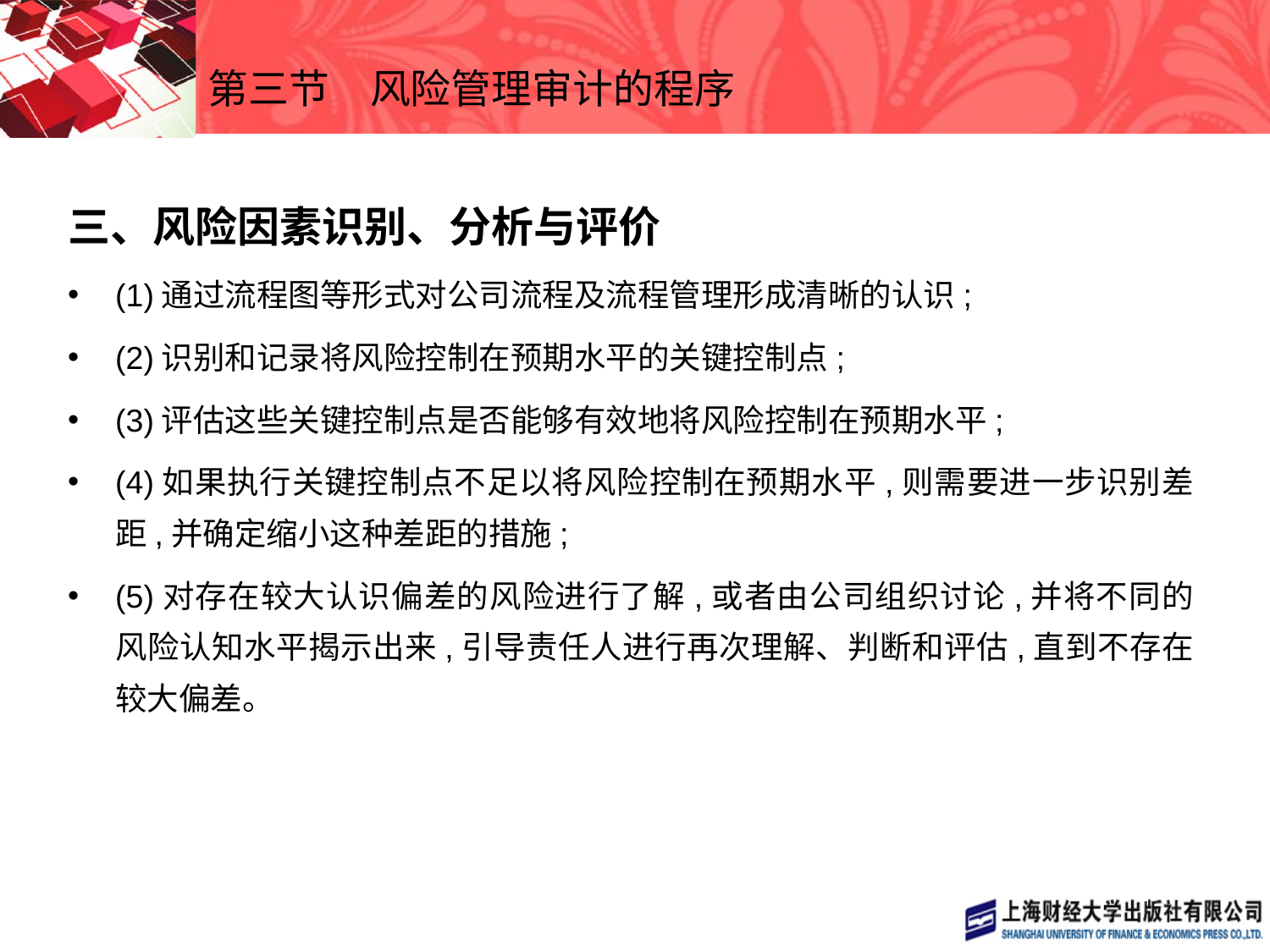

# 第三节　风险管理审计的程序
三、风险因素识别、分析与评价
(1)通过流程图等形式对公司流程及流程管理形成清晰的认识;
(2)识别和记录将风险控制在预期水平的关键控制点;
(3)评估这些关键控制点是否能够有效地将风险控制在预期水平;
(4)如果执行关键控制点不足以将风险控制在预期水平,则需要进一步识别差距,并确定缩小这种差距的措施;
(5)对存在较大认识偏差的风险进行了解,或者由公司组织讨论,并将不同的风险认知水平揭示出来,引导责任人进行再次理解、判断和评估,直到不存在较大偏差。